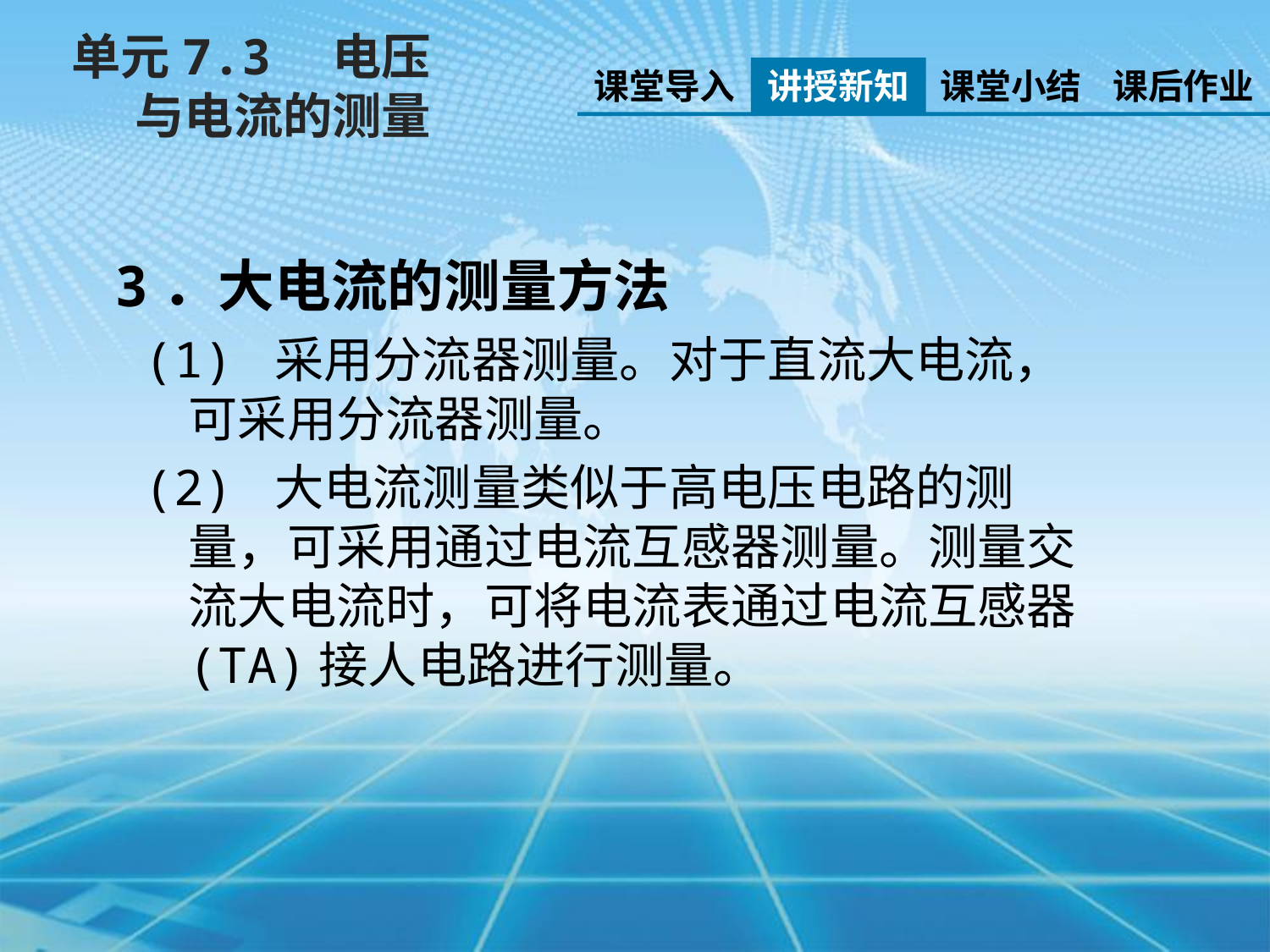

单元7.3　电压与电流的测量
课堂导入
讲授新知
课堂小结
课后作业
3．大电流的测量方法
 (1) 采用分流器测量。对于直流大电流，可采用分流器测量。
 (2) 大电流测量类似于高电压电路的测量，可采用通过电流互感器测量。测量交流大电流时，可将电流表通过电流互感器(TA)接人电路进行测量。